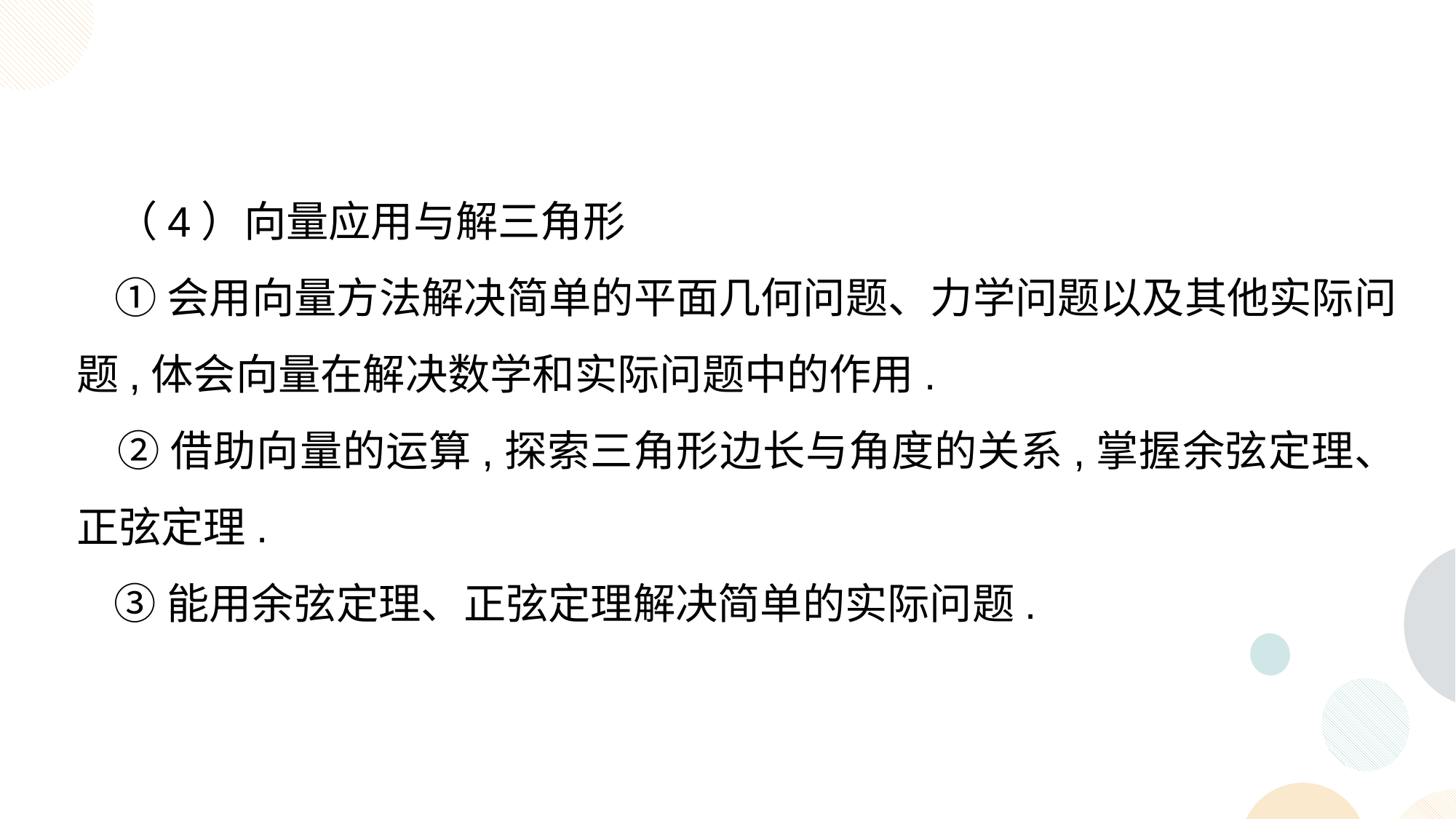

（4）向量应用与解三角形
    ①会用向量方法解决简单的平面几何问题、力学问题以及其他实际问题,体会向量在解决数学和实际问题中的作用.
    ②借助向量的运算,探索三角形边长与角度的关系,掌握余弦定理、正弦定理.
    ③能用余弦定理、正弦定理解决简单的实际问题.